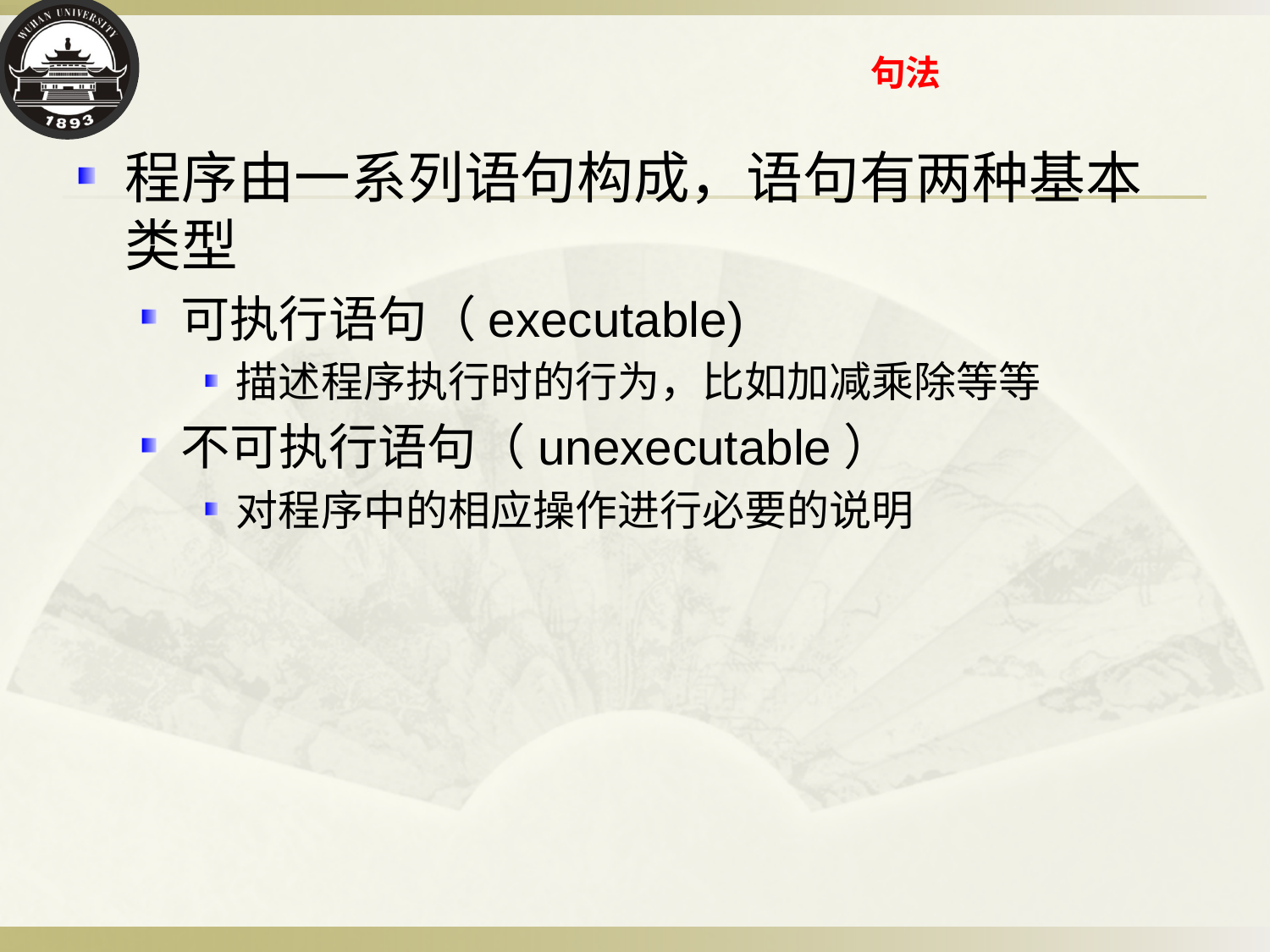

# 句法
程序由一系列语句构成，语句有两种基本类型
可执行语句（executable)
描述程序执行时的行为，比如加减乘除等等
不可执行语句（unexecutable）
对程序中的相应操作进行必要的说明